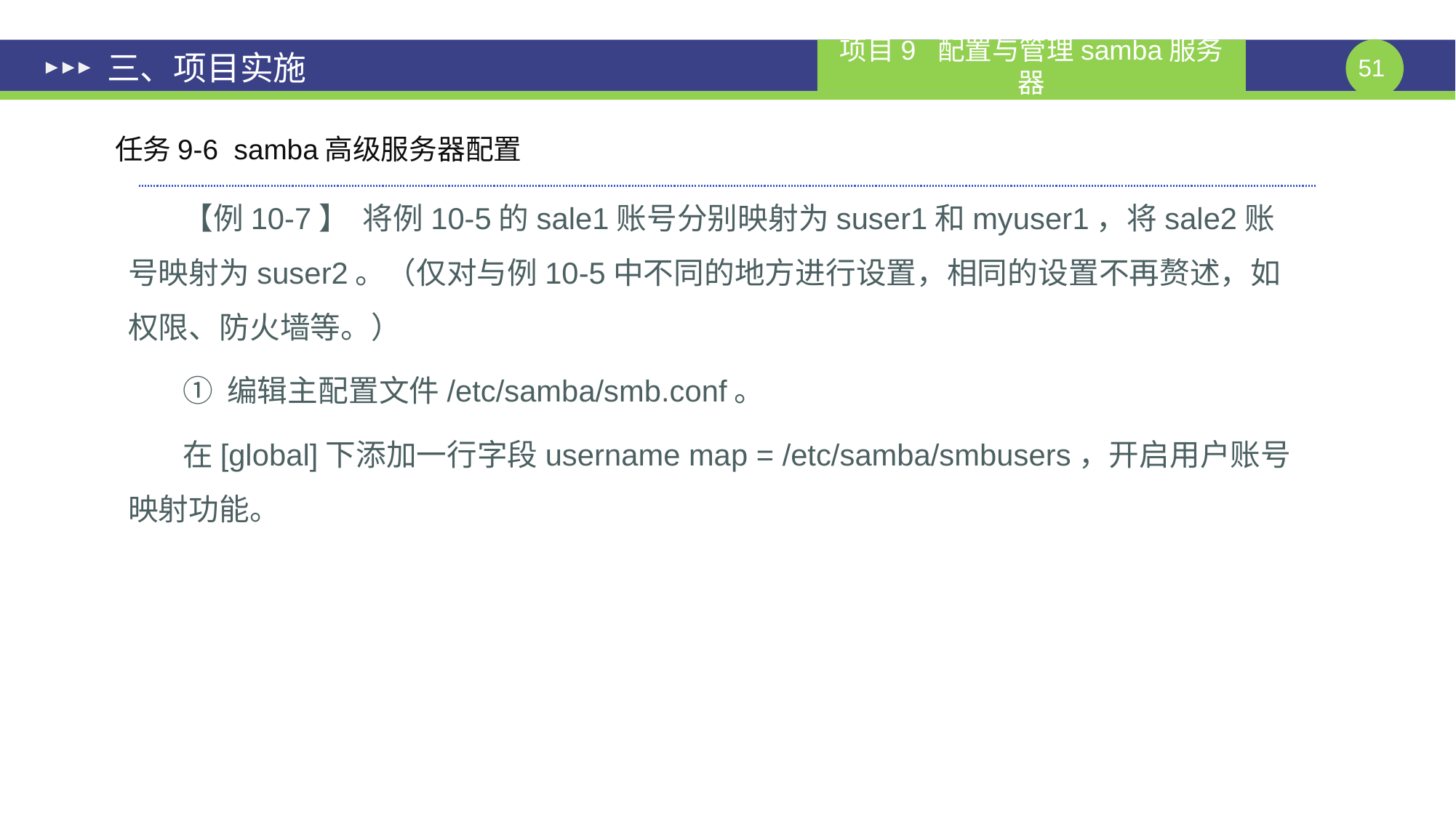

# 三、项目实施
任务9-6  samba高级服务器配置
【例10-7】  将例10-5的sale1账号分别映射为suser1和myuser1，将sale2账号映射为suser2。（仅对与例10-5中不同的地方进行设置，相同的设置不再赘述，如权限、防火墙等。）
① 编辑主配置文件/etc/samba/smb.conf。
在[global]下添加一行字段username map = /etc/samba/smbusers，开启用户账号映射功能。